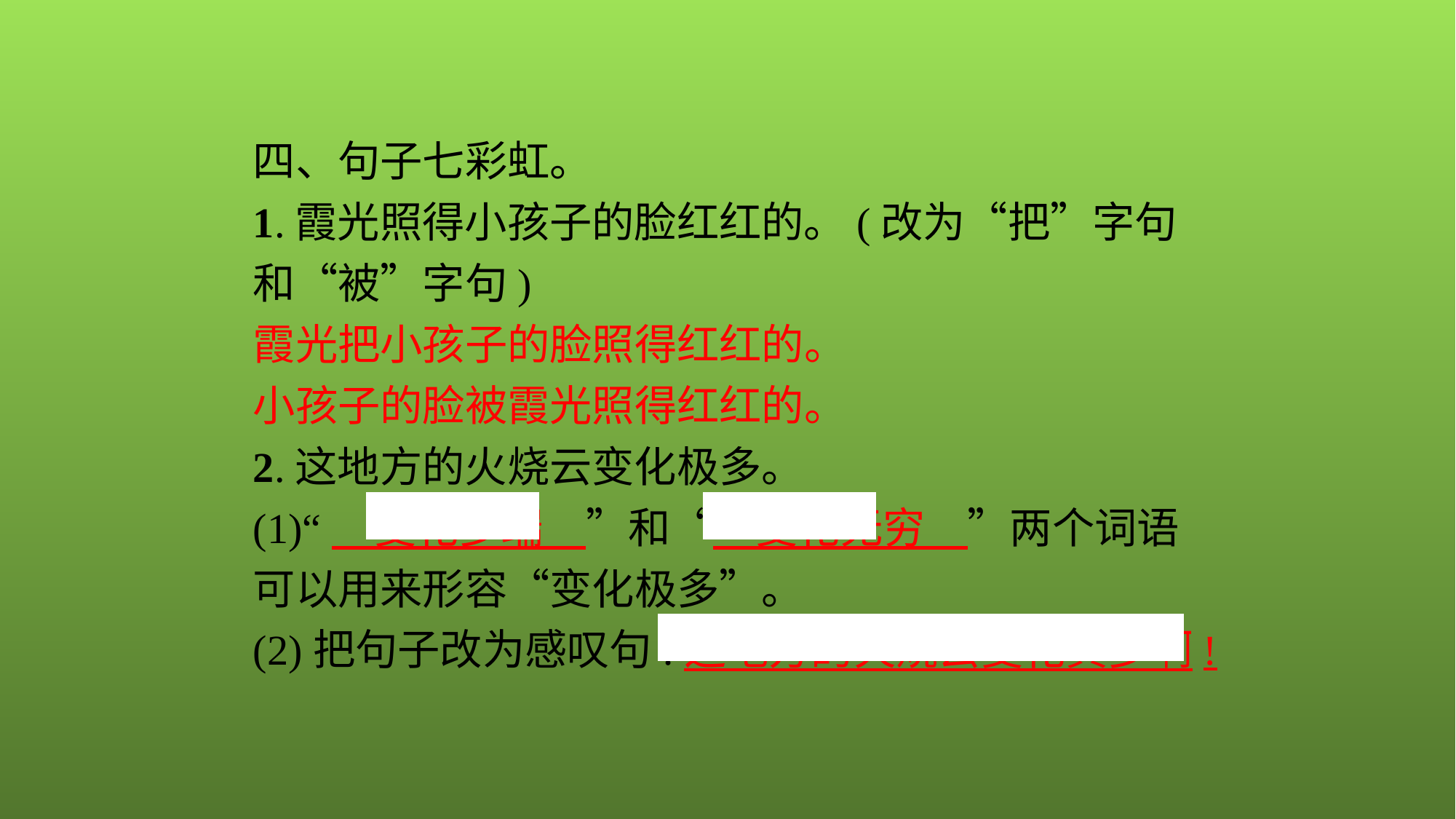

四、句子七彩虹。
1.霞光照得小孩子的脸红红的。(改为“把”字句和“被”字句)
霞光把小孩子的脸照得红红的。
小孩子的脸被霞光照得红红的。
2.这地方的火烧云变化极多。
(1)“　变化多端　”和“　变化无穷　”两个词语可以用来形容“变化极多”。
(2)把句子改为感叹句:这地方的火烧云变化真多啊!